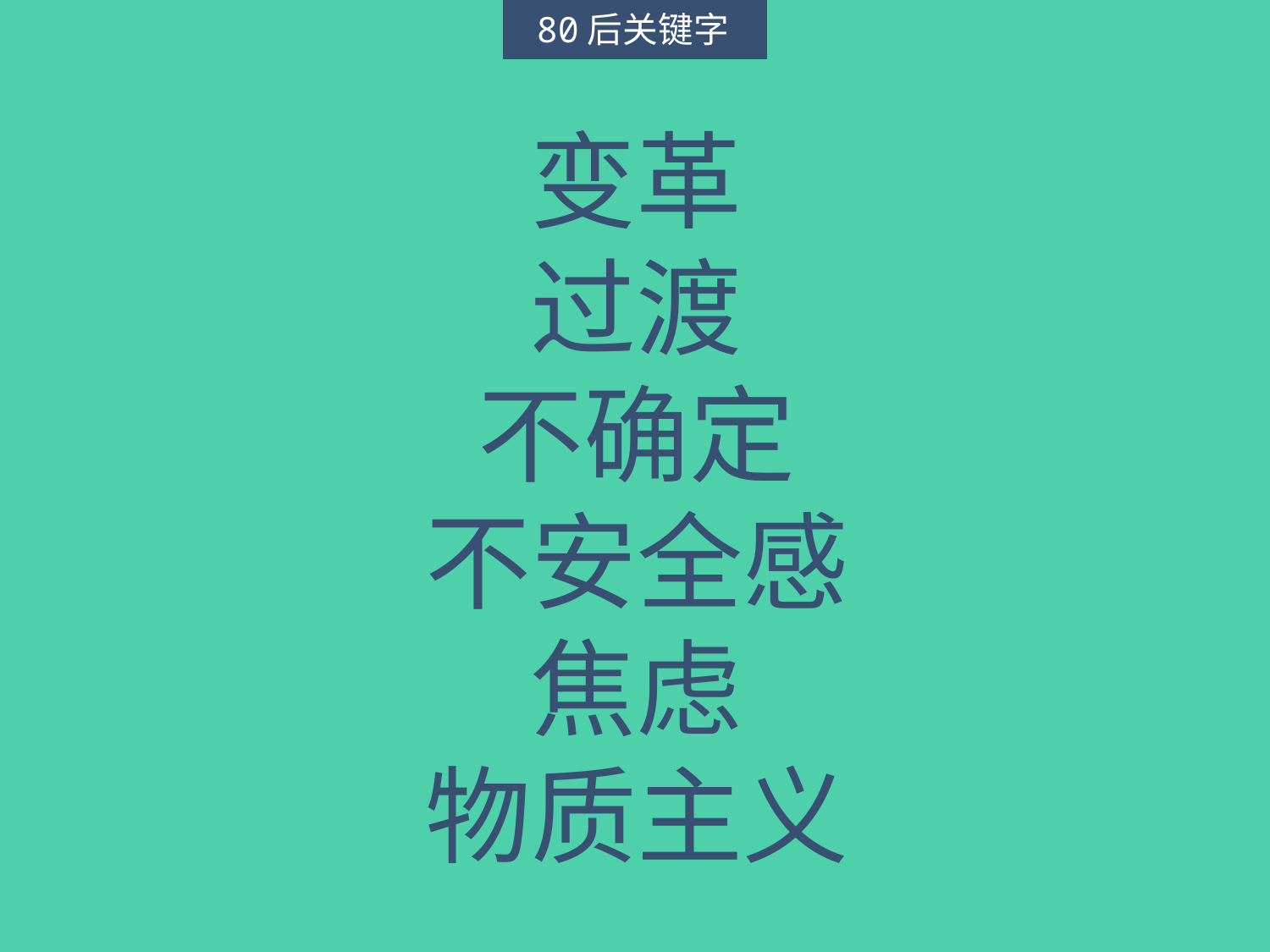

80后关键字
变革

过渡
不确定
不安全感
焦虑
物质主义